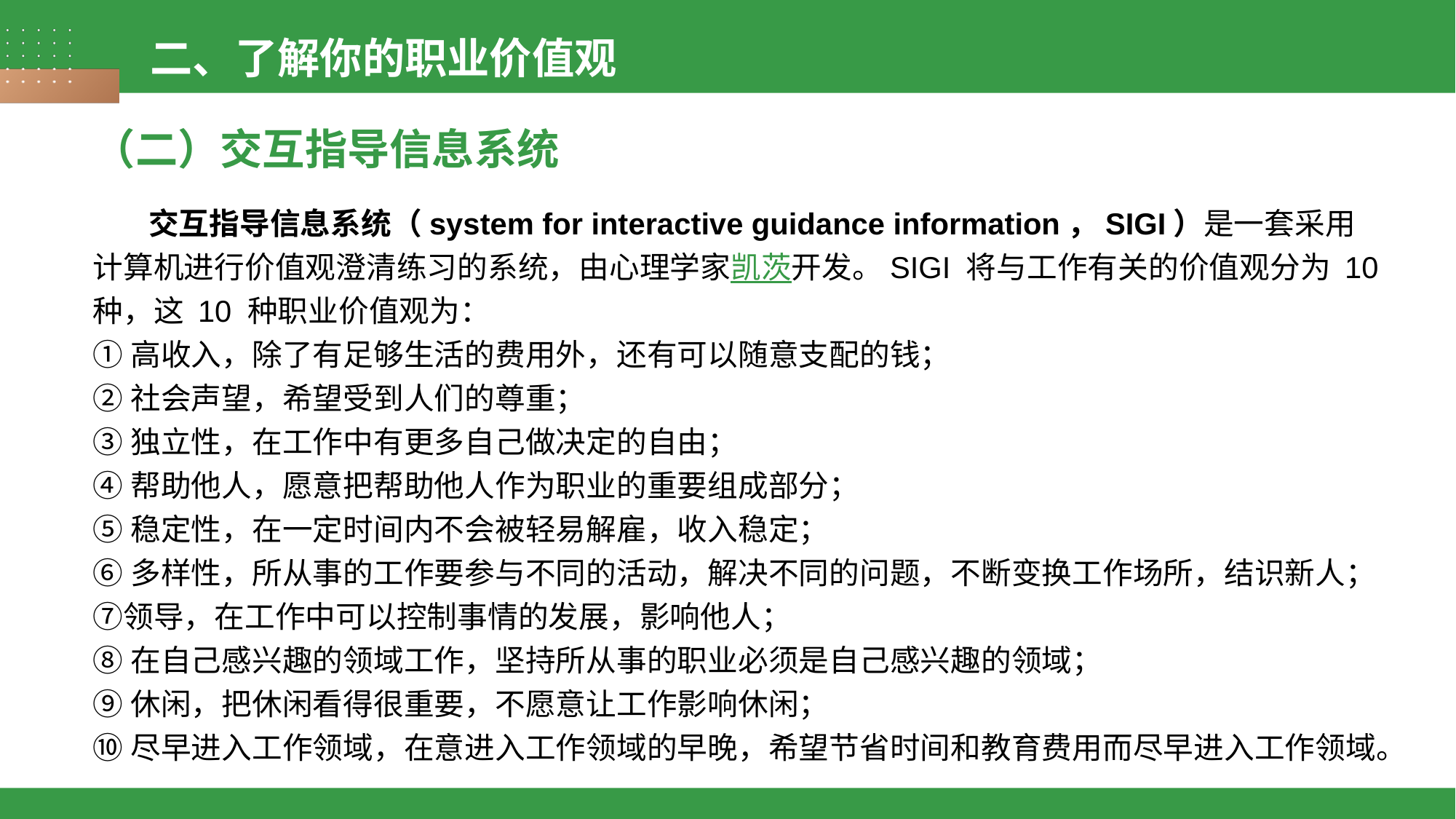

二、了解你的职业价值观
（二）交互指导信息系统
       交互指导信息系统（system for interactive guidance information，SIGI）是一套采用计算机进行价值观澄清练习的系统，由心理学家凯茨开发。SIGI 将与工作有关的价值观分为 10 种，这 10 种职业价值观为：
①高收入，除了有足够生活的费用外，还有可以随意支配的钱；
②社会声望，希望受到人们的尊重；
③独立性，在工作中有更多自己做决定的自由；
④帮助他人，愿意把帮助他人作为职业的重要组成部分；
⑤稳定性，在一定时间内不会被轻易解雇，收入稳定；
⑥多样性，所从事的工作要参与不同的活动，解决不同的问题，不断变换工作场所，结识新人；⑦领导，在工作中可以控制事情的发展，影响他人；
⑧在自己感兴趣的领域工作，坚持所从事的职业必须是自己感兴趣的领域；
⑨休闲，把休闲看得很重要，不愿意让工作影响休闲；
⑩尽早进入工作领域，在意进入工作领域的早晚，希望节省时间和教育费用而尽早进入工作领域。